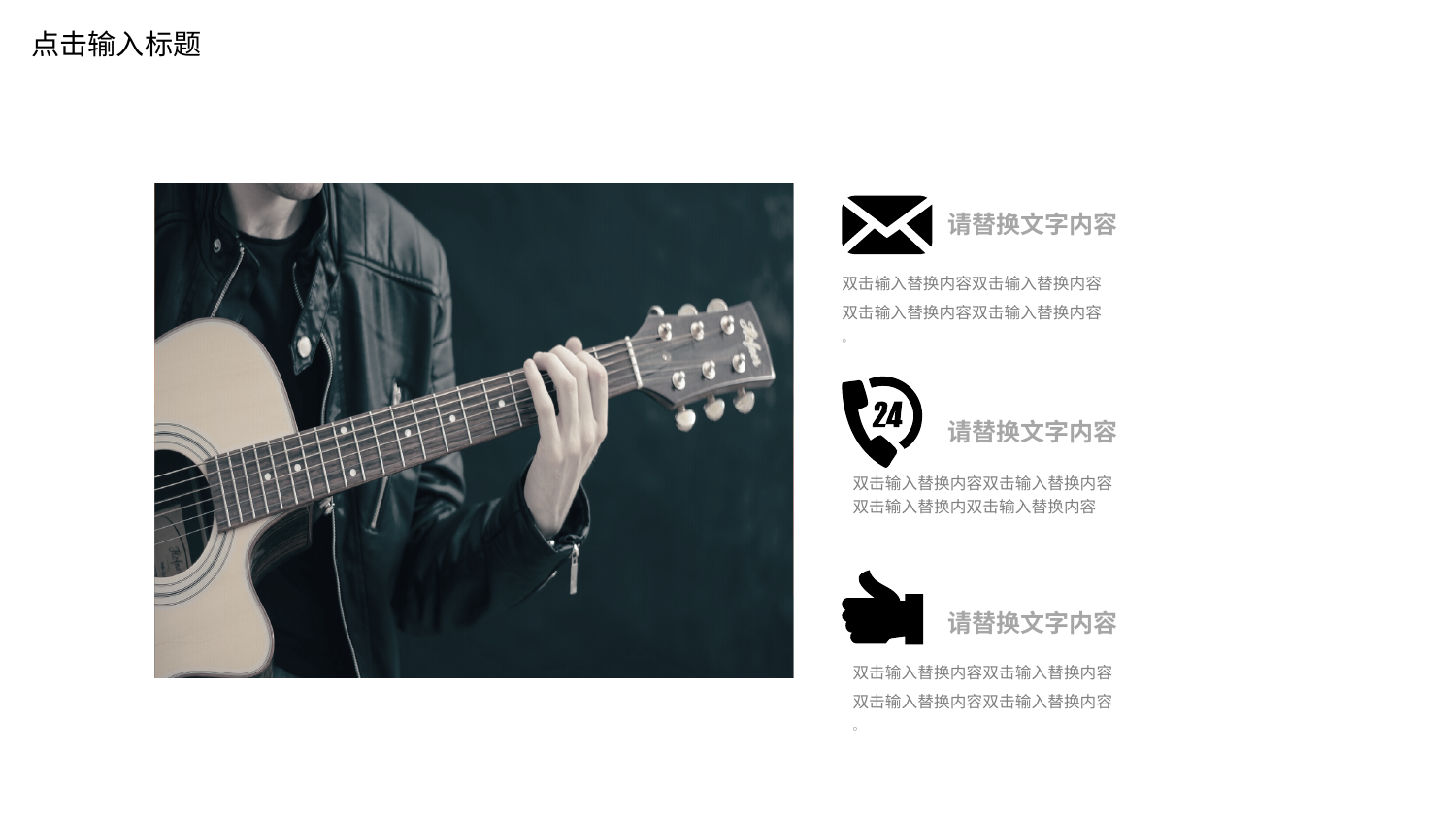

点击输入标题

请替换文字内容
双击输入替换内容双击输入替换内容
双击输入替换内容双击输入替换内容
。

请替换文字内容
双击输入替换内容双击输入替换内容
双击输入替换内双击输入替换内容

请替换文字内容
双击输入替换内容双击输入替换内容
双击输入替换内容双击输入替换内容
。